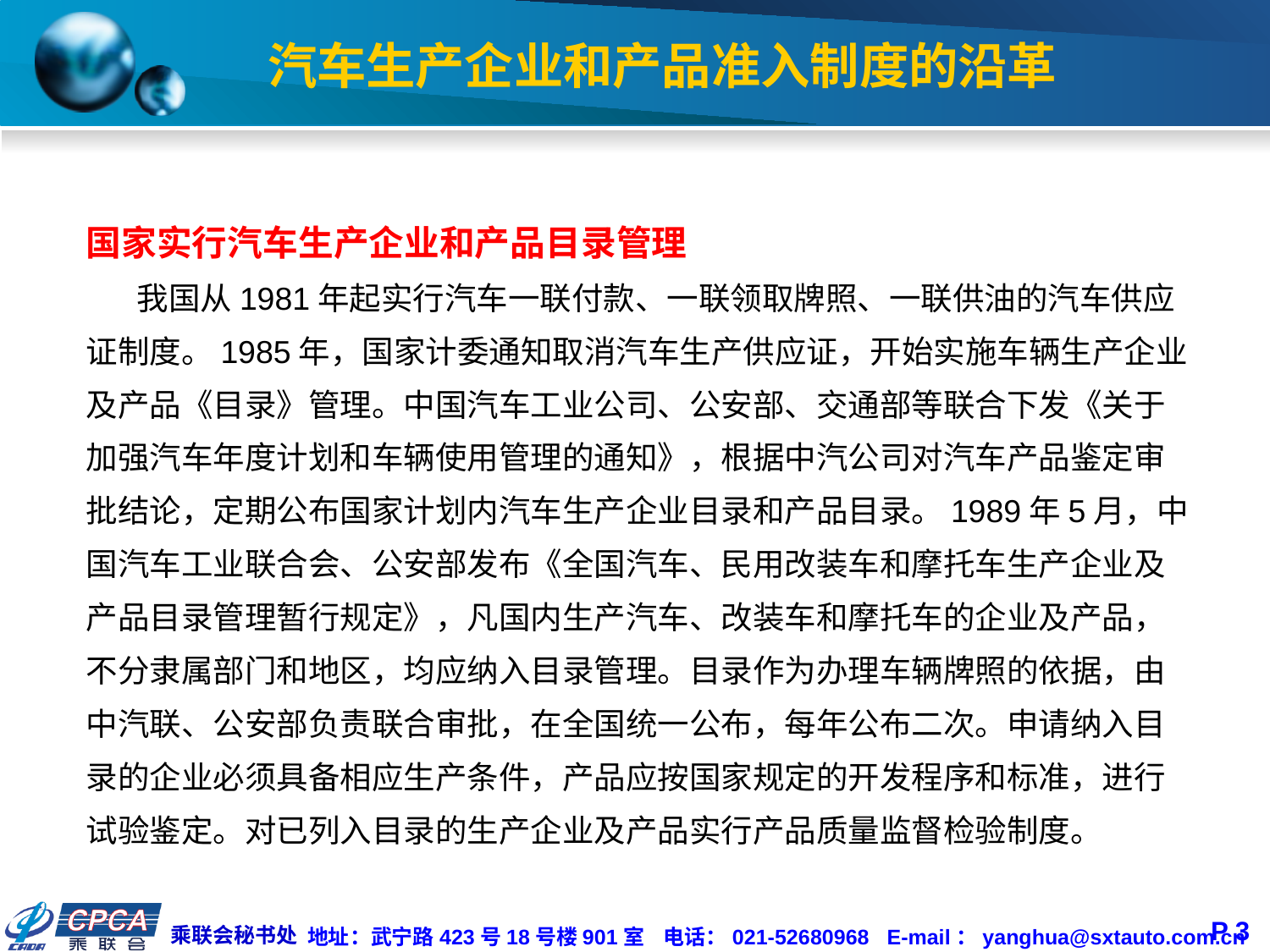

# 汽车生产企业和产品准入制度的沿革
国家实行汽车生产企业和产品目录管理
      我国从1981年起实行汽车一联付款、一联领取牌照、一联供油的汽车供应证制度。1985年，国家计委通知取消汽车生产供应证，开始实施车辆生产企业及产品《目录》管理。中国汽车工业公司、公安部、交通部等联合下发《关于加强汽车年度计划和车辆使用管理的通知》，根据中汽公司对汽车产品鉴定审批结论，定期公布国家计划内汽车生产企业目录和产品目录。1989年5月，中国汽车工业联合会、公安部发布《全国汽车、民用改装车和摩托车生产企业及产品目录管理暂行规定》，凡国内生产汽车、改装车和摩托车的企业及产品，不分隶属部门和地区，均应纳入目录管理。目录作为办理车辆牌照的依据，由中汽联、公安部负责联合审批，在全国统一公布，每年公布二次。申请纳入目录的企业必须具备相应生产条件，产品应按国家规定的开发程序和标准，进行试验鉴定。对已列入目录的生产企业及产品实行产品质量监督检验制度。